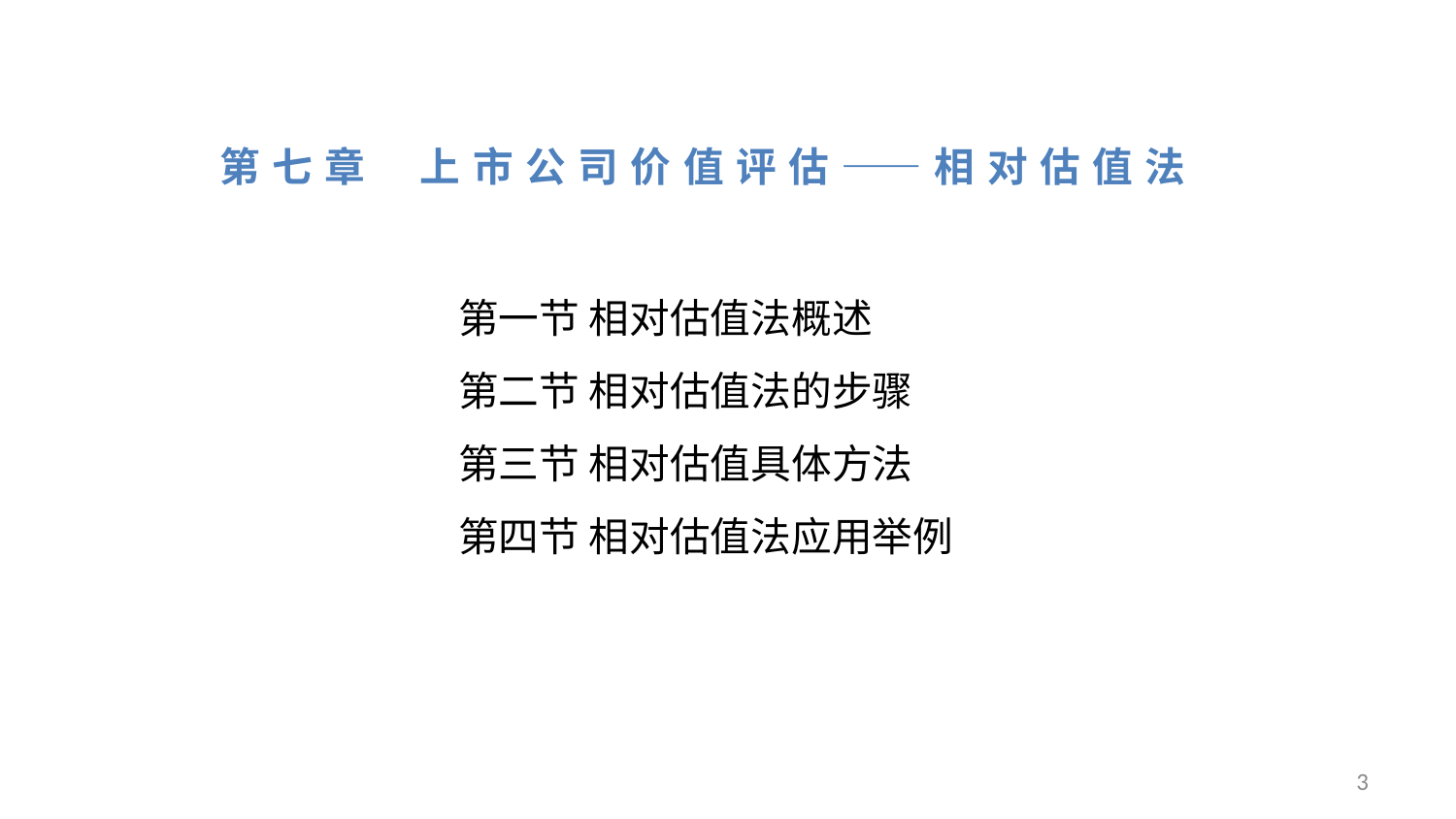

# 第七章  上市公司价值评估——相对估值法
第一节 相对估值法概述
第二节 相对估值法的步骤
第三节 相对估值具体方法
第四节 相对估值法应用举例
3